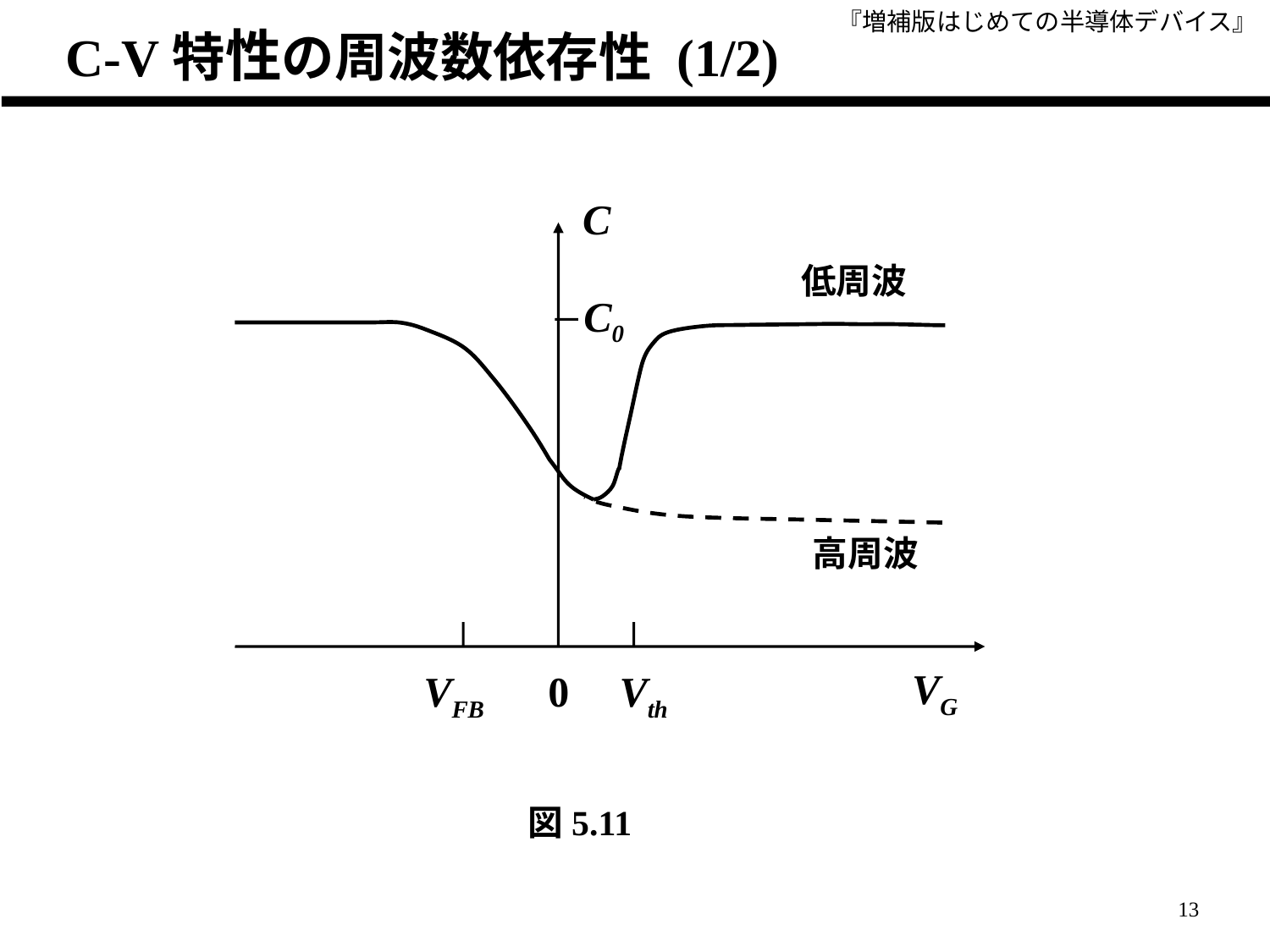

C-V特性の周波数依存性 (1/2)
C

低周波
C0

高周波

VG
0
Vth
VFB
図5.11